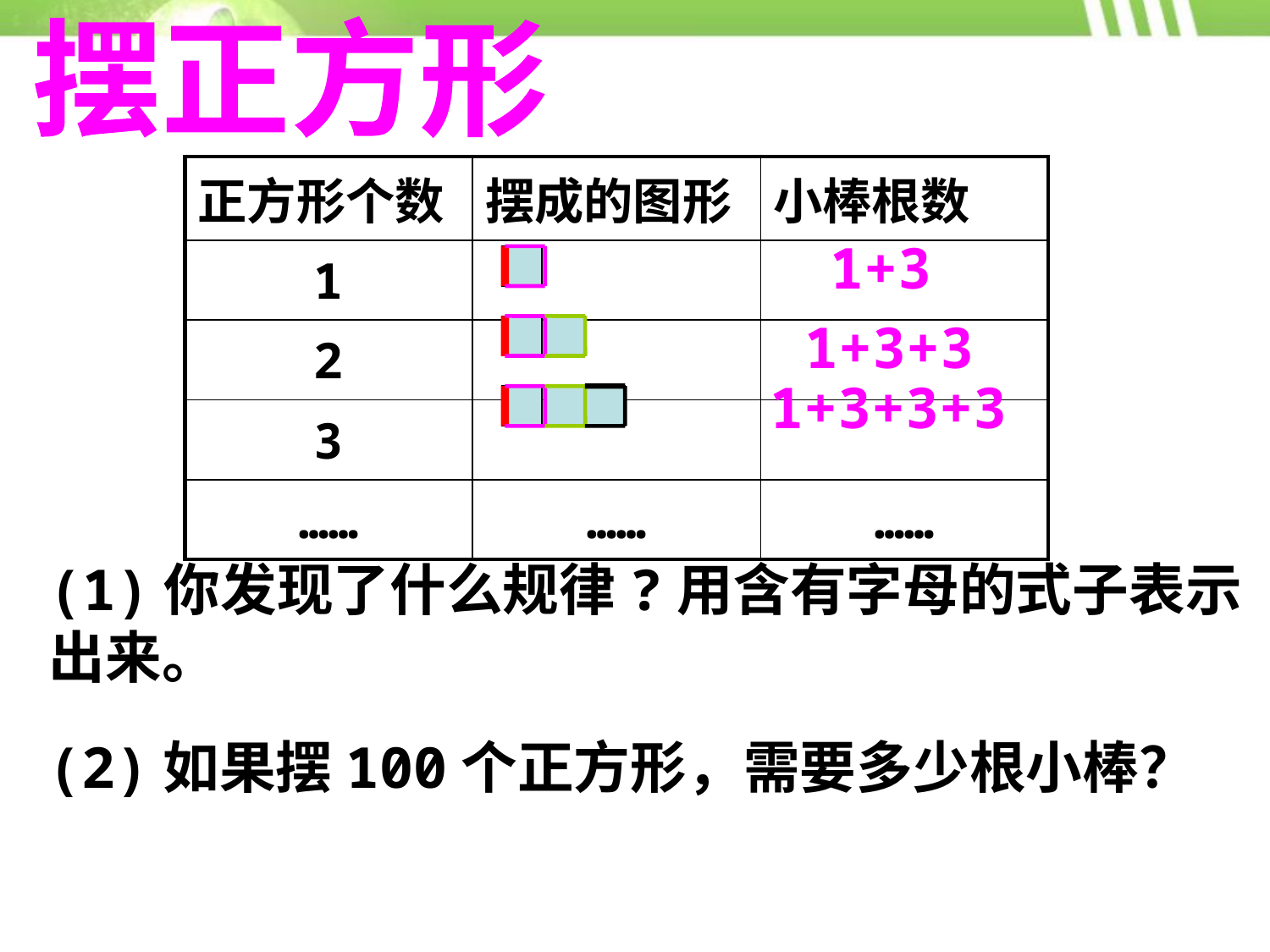

摆正方形
| 正方形个数 | 摆成的图形 | 小棒根数 |
| --- | --- | --- |
| 1 |  |  |
| 2 |  |  |
| 3 |  |  |
| …… | …… | …… |
1+3
1+3+3
1+3+3+3

(1)你发现了什么规律?用含有字母的式子表示
出来。
(2)如果摆100个正方形，需要多少根小棒？